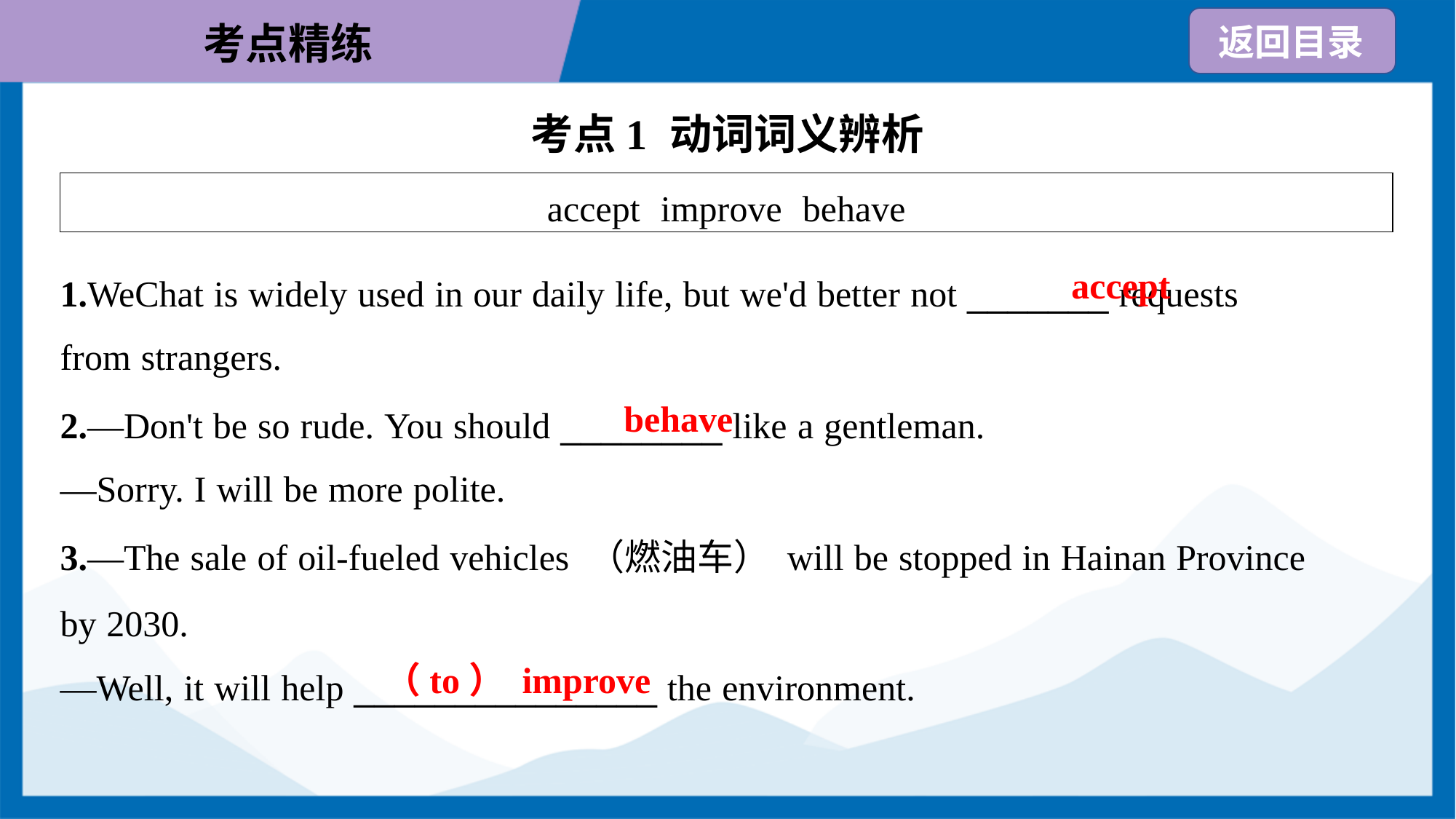

考点1 动词词义辨析
| accept improve behave |
| --- |
accept
1.WeChat is widely used in our daily life, but we'd better not _______ requests
from strangers.
behave
2.—Don't be so rude. You should ________ like a gentleman.
—Sorry. I will be more polite.
3.—The sale of oil-fueled vehicles （燃油车） will be stopped in Hainan Province
by 2030.
—Well, it will help _______________ the environment.
（to） improve